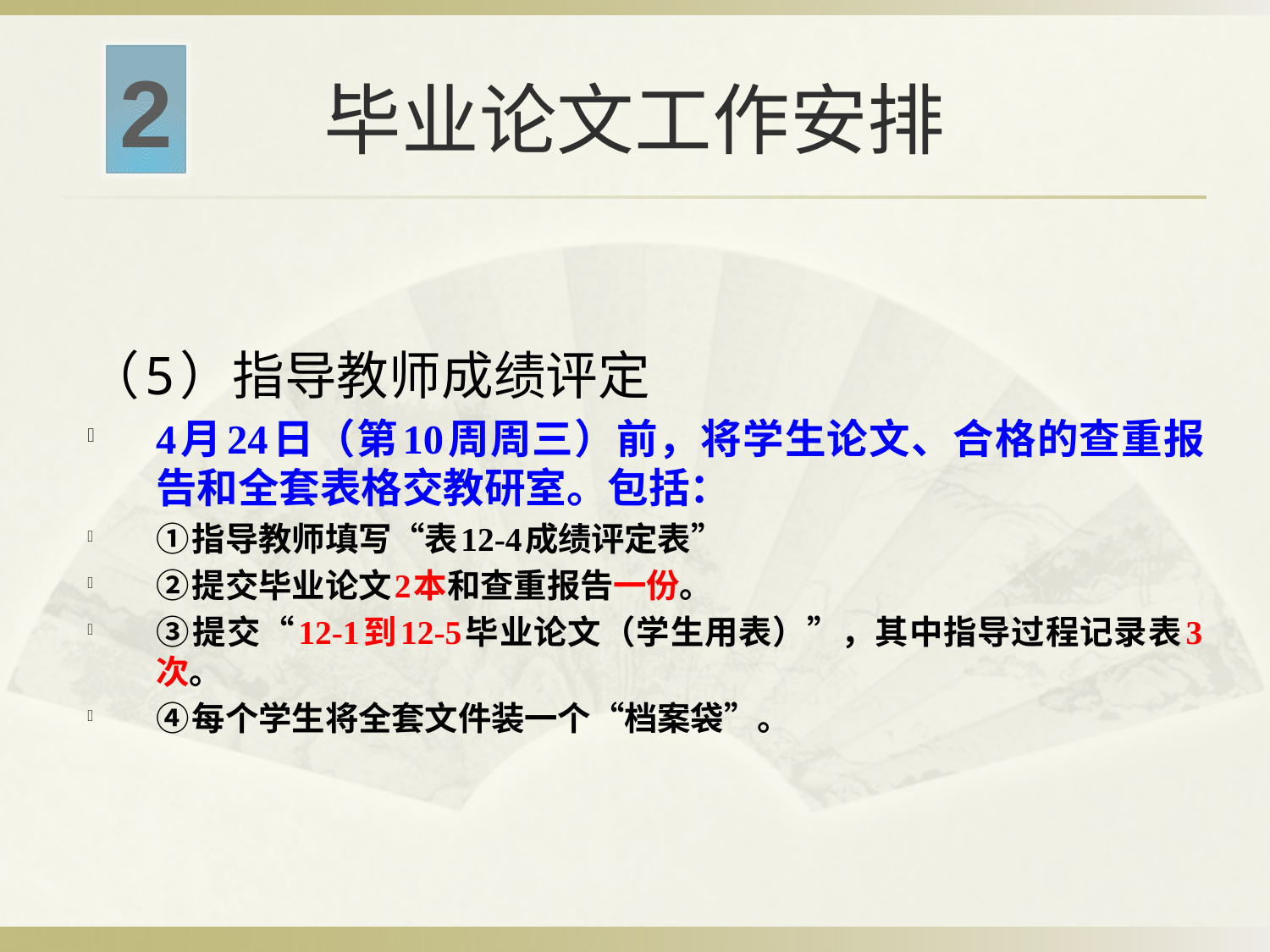

# 毕业论文工作安排
2
（5）指导教师成绩评定
4月24日（第10周周三）前，将学生论文、合格的查重报告和全套表格交教研室。包括：
①指导教师填写“表12-4成绩评定表”
②提交毕业论文2本和查重报告一份。
③提交“12-1到12-5毕业论文（学生用表）”，其中指导过程记录表3次。
④每个学生将全套文件装一个“档案袋”。